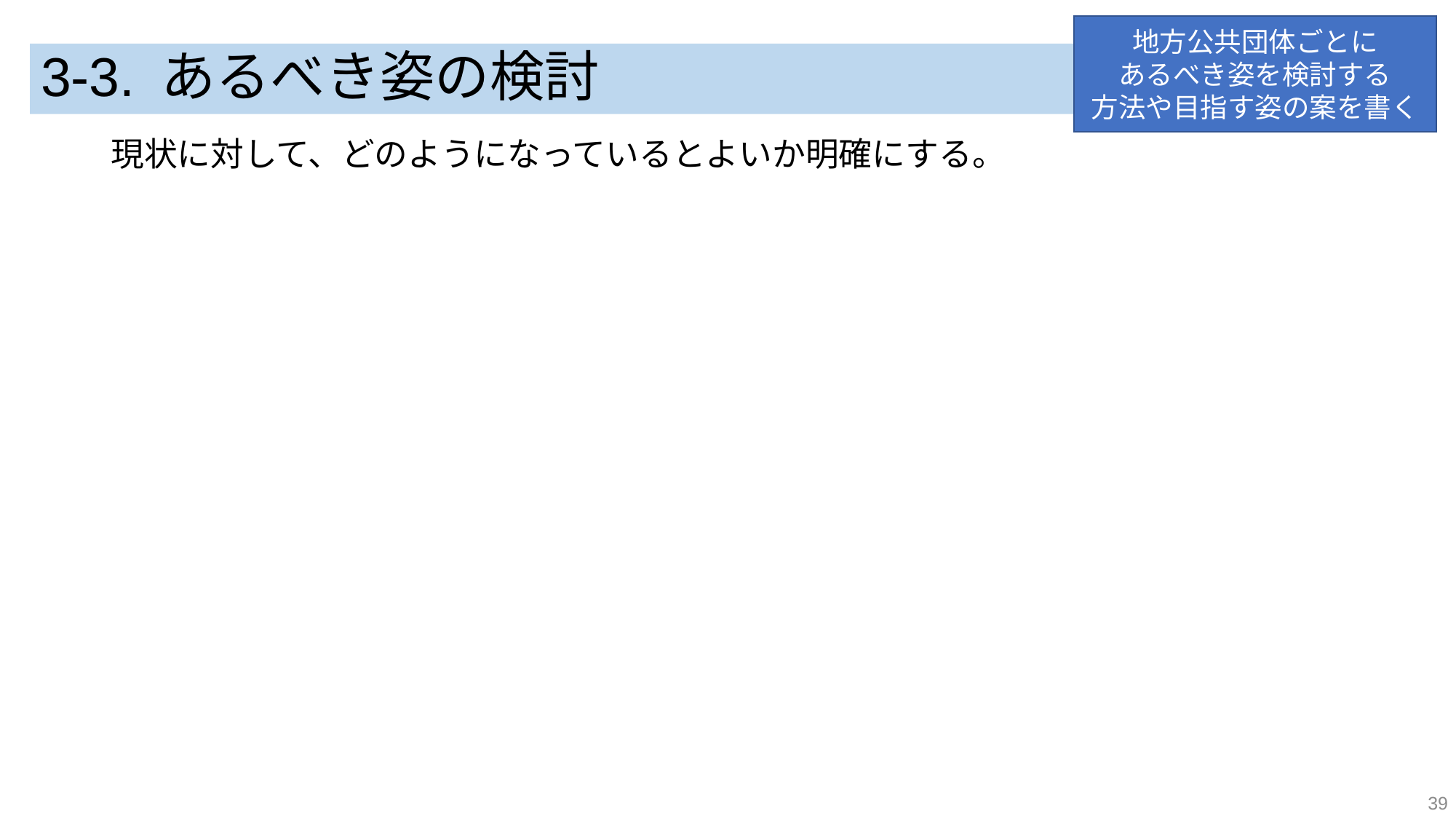

地方公共団体ごとに
あるべき姿を検討する
方法や目指す姿の案を書く
# 3-3. あるべき姿の検討
現状に対して、どのようになっているとよいか明確にする。
39